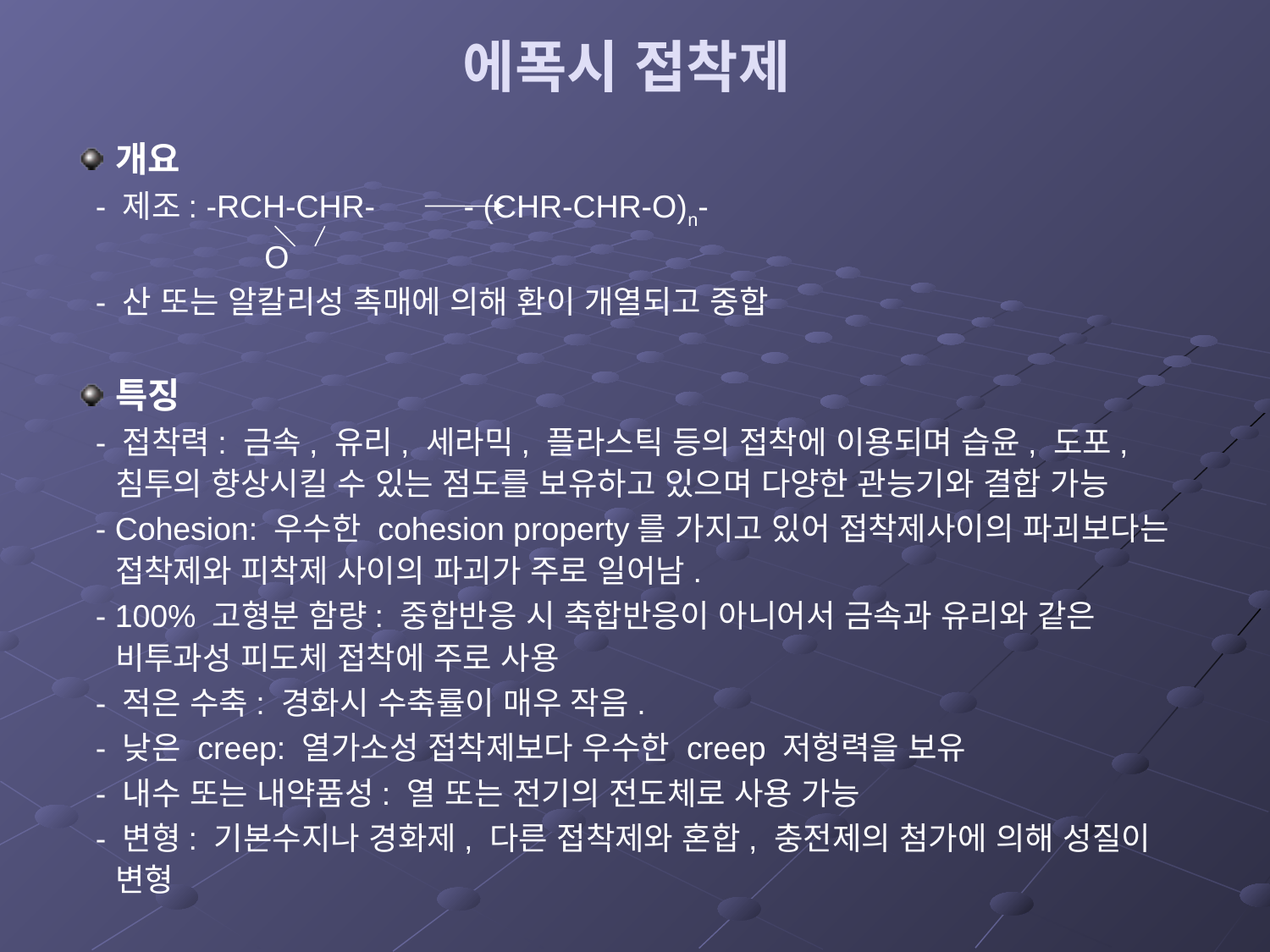

# 에폭시 접착제
개요
  - 제조: -RCH-CHR-          - (CHR-CHR-O)n-
                     O
  - 산 또는 알칼리성 촉매에 의해 환이 개열되고 중합

특징
  - 접착력: 금속, 유리, 세라믹, 플라스틱 등의 접착에 이용되며 습윤, 도포, 침투의 향상시킬 수 있는 점도를 보유하고 있으며 다양한 관능기와 결합 가능
  - Cohesion: 우수한 cohesion property를 가지고 있어 접착제사이의 파괴보다는 접착제와 피착제 사이의 파괴가 주로 일어남.
  - 100% 고형분 함량: 중합반응 시 축합반응이 아니어서 금속과 유리와 같은 비투과성 피도체 접착에 주로 사용
  - 적은 수축: 경화시 수축률이 매우 작음.
  - 낮은 creep: 열가소성 접착제보다 우수한 creep 저헝력을 보유
  - 내수 또는 내약품성: 열 또는 전기의 전도체로 사용 가능
  - 변형: 기본수지나 경화제, 다른 접착제와 혼합, 충전제의 첨가에 의해 성질이 변형